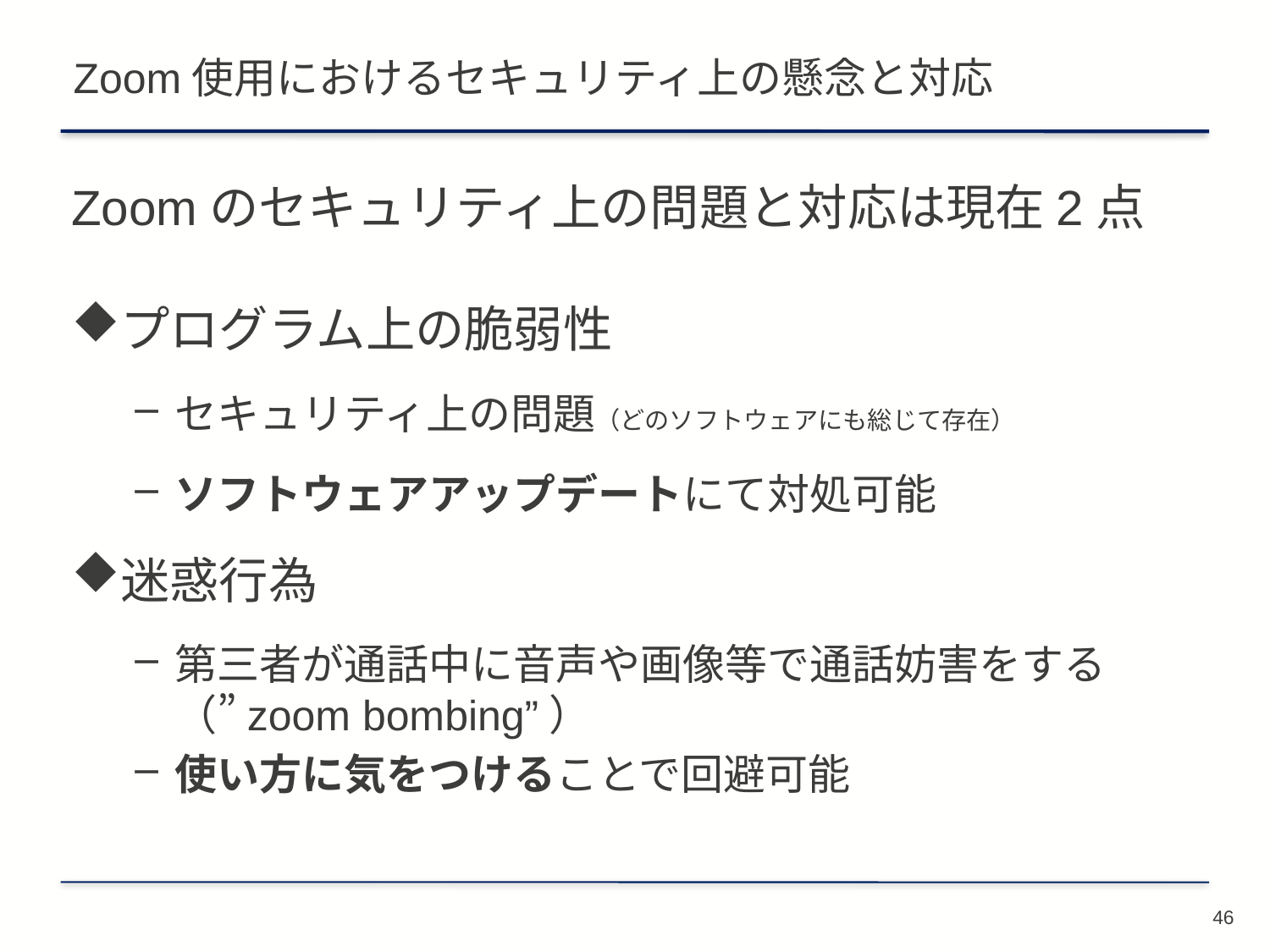

# Zoom使用におけるセキュリティ上の懸念と対応
Zoomのセキュリティ上の問題と対応は現在2点
プログラム上の脆弱性
セキュリティ上の問題（どのソフトウェアにも総じて存在）
ソフトウェアアップデートにて対処可能
迷惑行為
第三者が通話中に音声や画像等で通話妨害をする
（”zoom bombing”）
使い方に気をつけることで回避可能
46